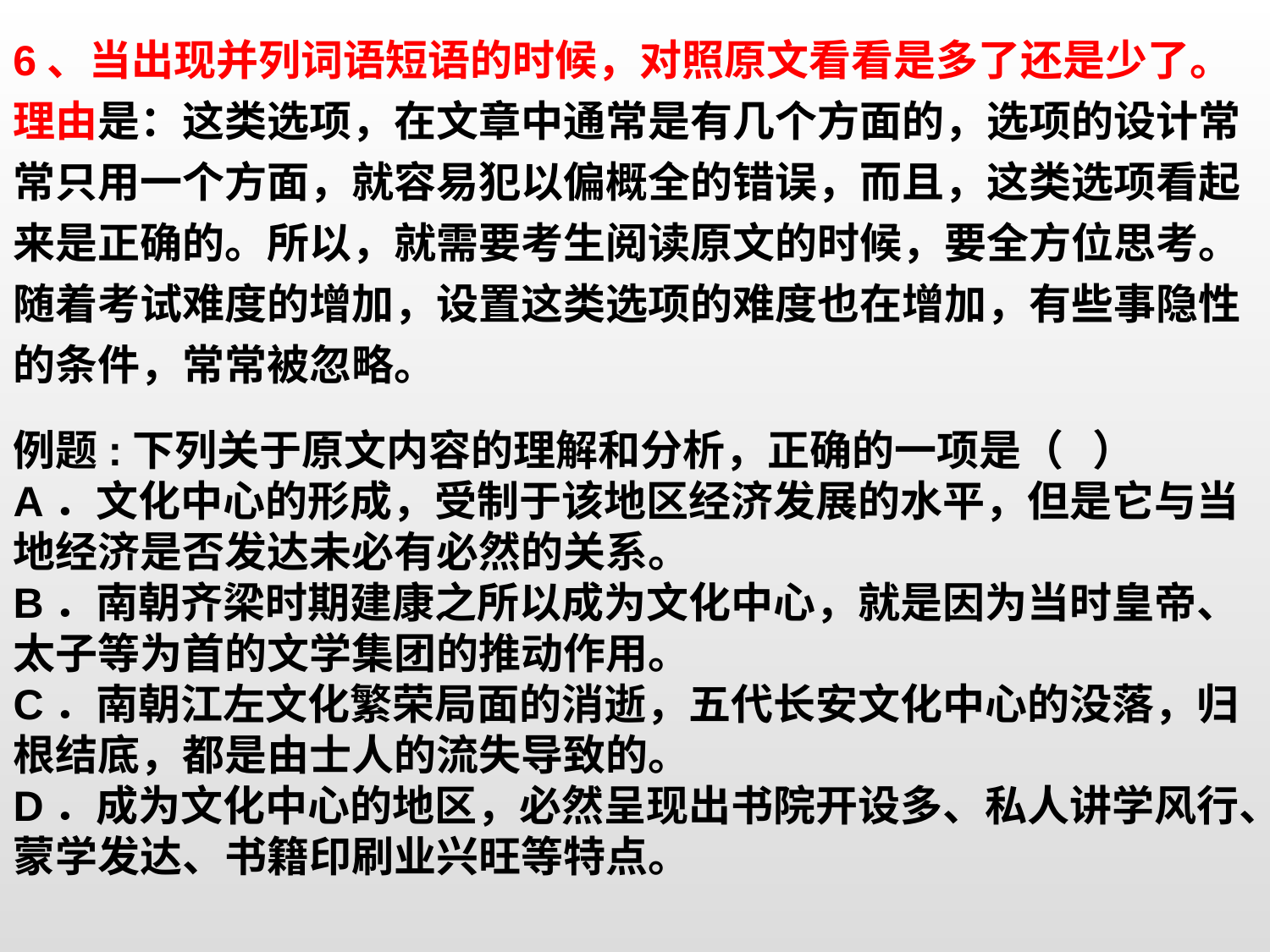

6、当出现并列词语短语的时候，对照原文看看是多了还是少了。
理由是：这类选项，在文章中通常是有几个方面的，选项的设计常常只用一个方面，就容易犯以偏概全的错误，而且，这类选项看起来是正确的。所以，就需要考生阅读原文的时候，要全方位思考。随着考试难度的增加，设置这类选项的难度也在增加，有些事隐性的条件，常常被忽略。
例题:下列关于原文内容的理解和分析，正确的一项是（   ）
A．文化中心的形成，受制于该地区经济发展的水平，但是它与当地经济是否发达未必有必然的关系。
B．南朝齐梁时期建康之所以成为文化中心，就是因为当时皇帝、太子等为首的文学集团的推动作用。
C．南朝江左文化繁荣局面的消逝，五代长安文化中心的没落，归根结底，都是由士人的流失导致的。
D．成为文化中心的地区，必然呈现出书院开设多、私人讲学风行、蒙学发达、书籍印刷业兴旺等特点。